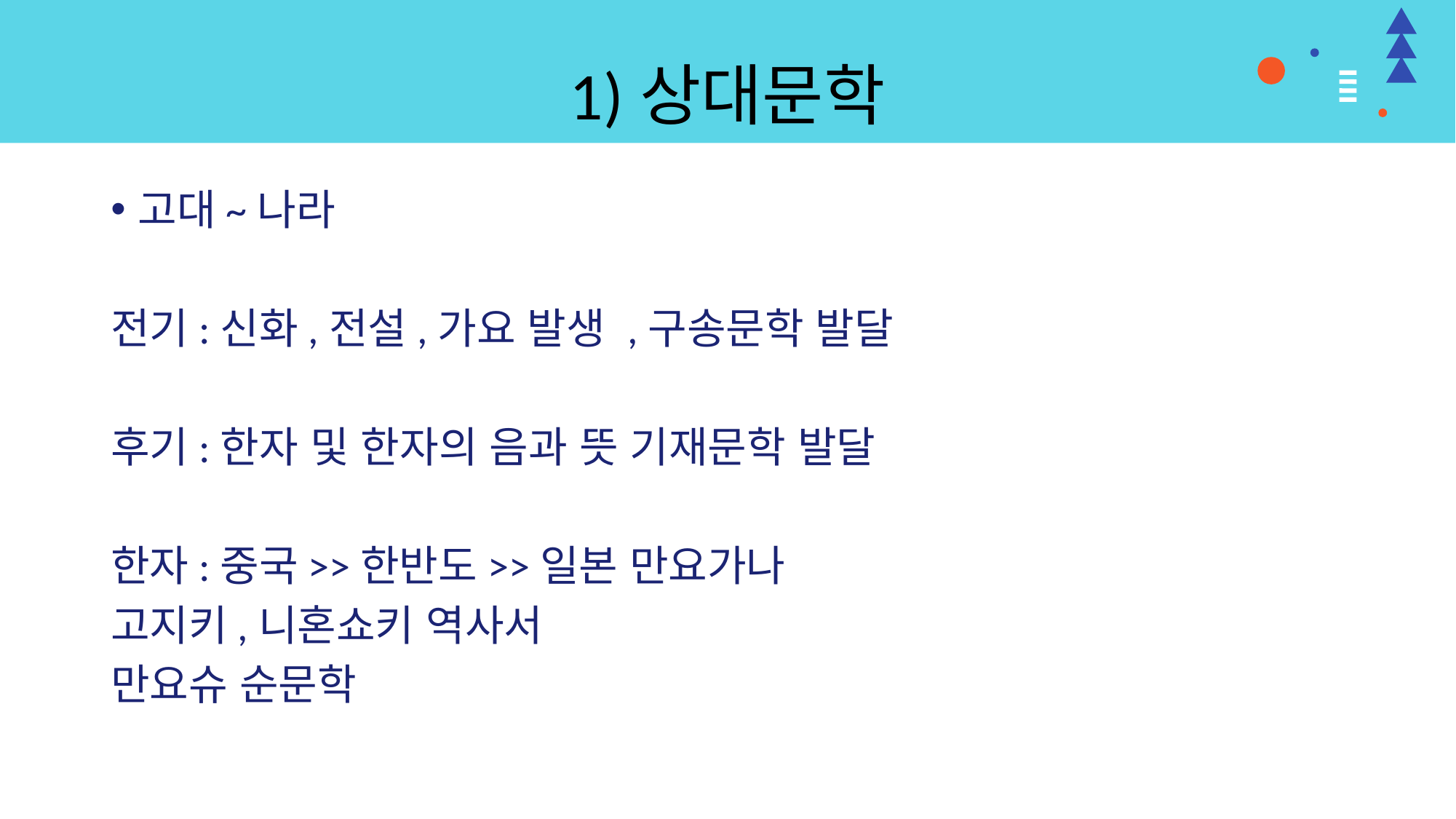

# 1)상대문학
고대~나라

전기:신화,전설,가요 발생 ,구송문학 발달

후기:한자 및 한자의 음과 뜻 기재문학 발달

한자:중국>>한반도>>일본 만요가나
고지키,니혼쇼키 역사서
만요슈 순문학